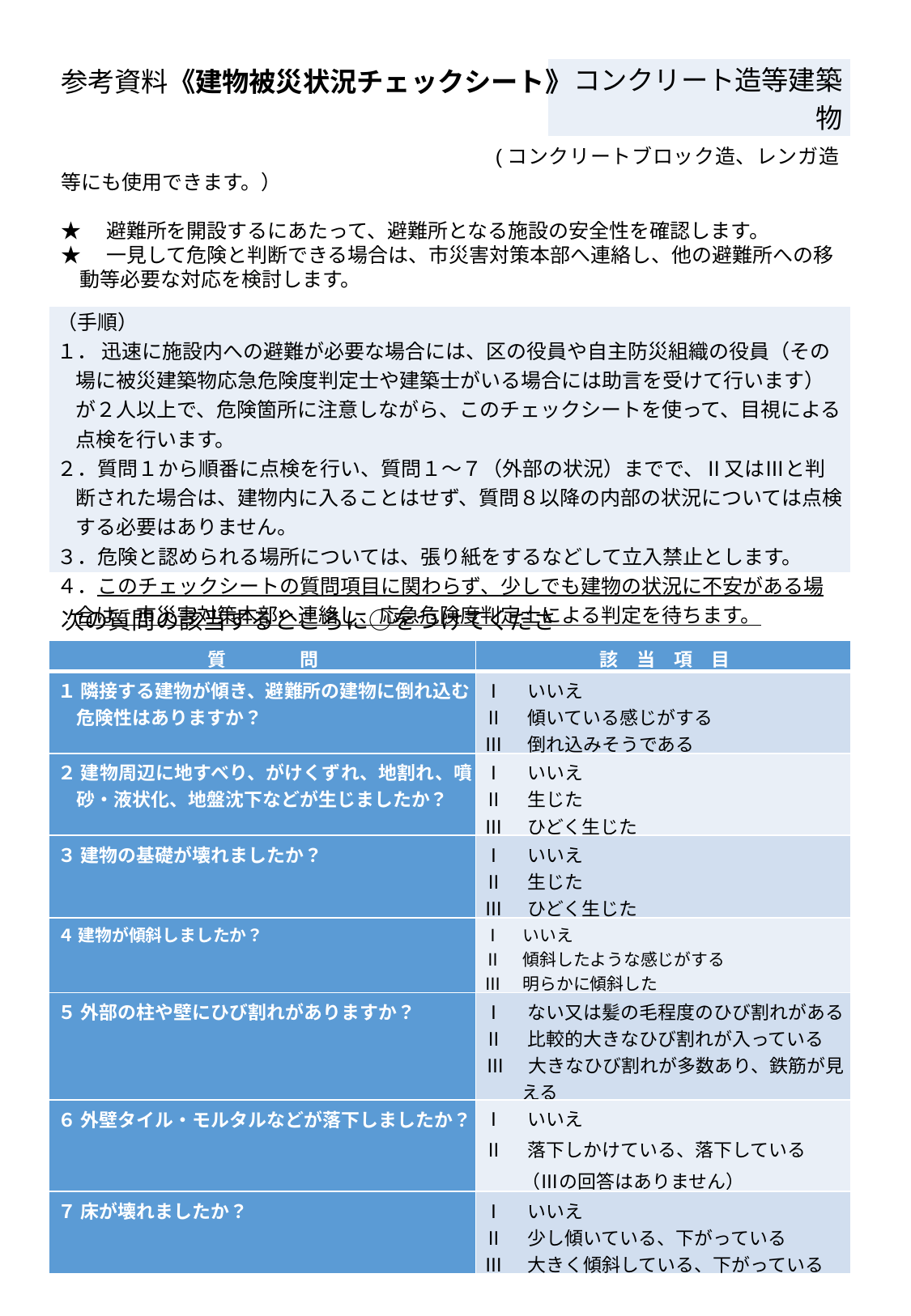

参考資料《建物被災状況チェックシート》

　 　　　　　　　　　　　　　(コンクリートブロック造、レンガ造等にも使用できます。）

★　避難所を開設するにあたって、避難所となる施設の安全性を確認します。
★　一見して危険と判断できる場合は、市災害対策本部へ連絡し、他の避難所への移動等必要な対応を検討します。
| コンクリート造等建築物 |
| --- |
| （手順） １． 迅速に施設内への避難が必要な場合には、区の役員や自主防災組織の役員（その場に被災建築物応急危険度判定士や建築士がいる場合には助言を受けて行います）が２人以上で、危険箇所に注意しながら、このチェックシートを使って、目視による点検を行います。 ２．質問１から順番に点検を行い、質問１～７（外部の状況）までで、Ⅱ又はⅢと判断された場合は、建物内に入ることはせず、質問８以降の内部の状況については点検する必要はありません。 ３．危険と認められる場所については、張り紙をするなどして立入禁止とします。 ４．このチェックシートの質問項目に関わらず、少しでも建物の状況に不安がある場合は、市災害対策本部へ連絡し、応急危険度判定士による判定を待ちます。 |
| --- |
次の質問の該当するところに○をつけてください。
| 質問 | 該当項目 |
| --- | --- |
| １ 隣接する建物が傾き、避難所の建物に倒れ込む危険性はありますか？ | Ⅰ　いいえ Ⅱ　傾いている感じがする Ⅲ　倒れ込みそうである |
| ２ 建物周辺に地すべり、がけくずれ、地割れ、噴砂・液状化、地盤沈下などが生じましたか？ | Ⅰ　いいえ Ⅱ　生じた Ⅲ　ひどく生じた |
| ３ 建物の基礎が壊れましたか？ | Ⅰ　いいえ Ⅱ　生じた Ⅲ　ひどく生じた |
| ４ 建物が傾斜しましたか？ | Ⅰ　いいえ Ⅱ　傾斜したような感じがする Ⅲ　明らかに傾斜した |
| ５ 外部の柱や壁にひび割れがありますか？ | Ⅰ　ない又は髪の毛程度のひび割れがある Ⅱ　比較的大きなひび割れが入っている Ⅲ　大きなひび割れが多数あり、鉄筋が見える |
| ６ 外壁タイル・モルタルなどが落下しましたか？ | Ⅰ　いいえ Ⅱ　落下しかけている、落下している 　　（Ⅲの回答はありません） |
| ７ 床が壊れましたか？ | Ⅰ　いいえ Ⅱ　少し傾いている、下がっている Ⅲ　大きく傾斜している、下がっている |